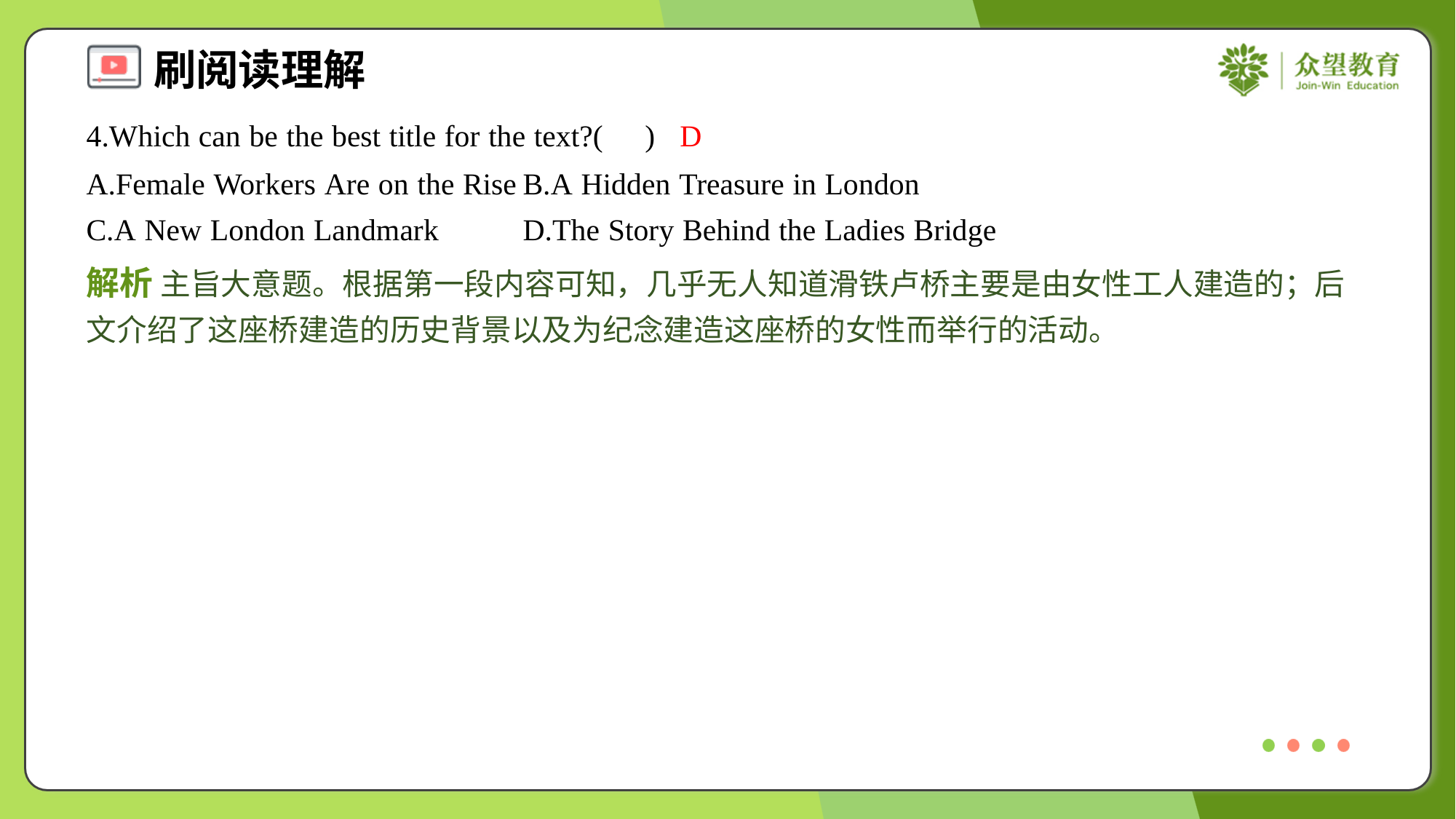

4.Which can be the best title for the text?(     )
D
A.Female Workers Are on the Rise	B.A Hidden Treasure in London
C.A New London Landmark	D.The Story Behind the Ladies Bridge
解析 主旨大意题。根据第一段内容可知，几乎无人知道滑铁卢桥主要是由女性工人建造的；后文介绍了这座桥建造的历史背景以及为纪念建造这座桥的女性而举行的活动。